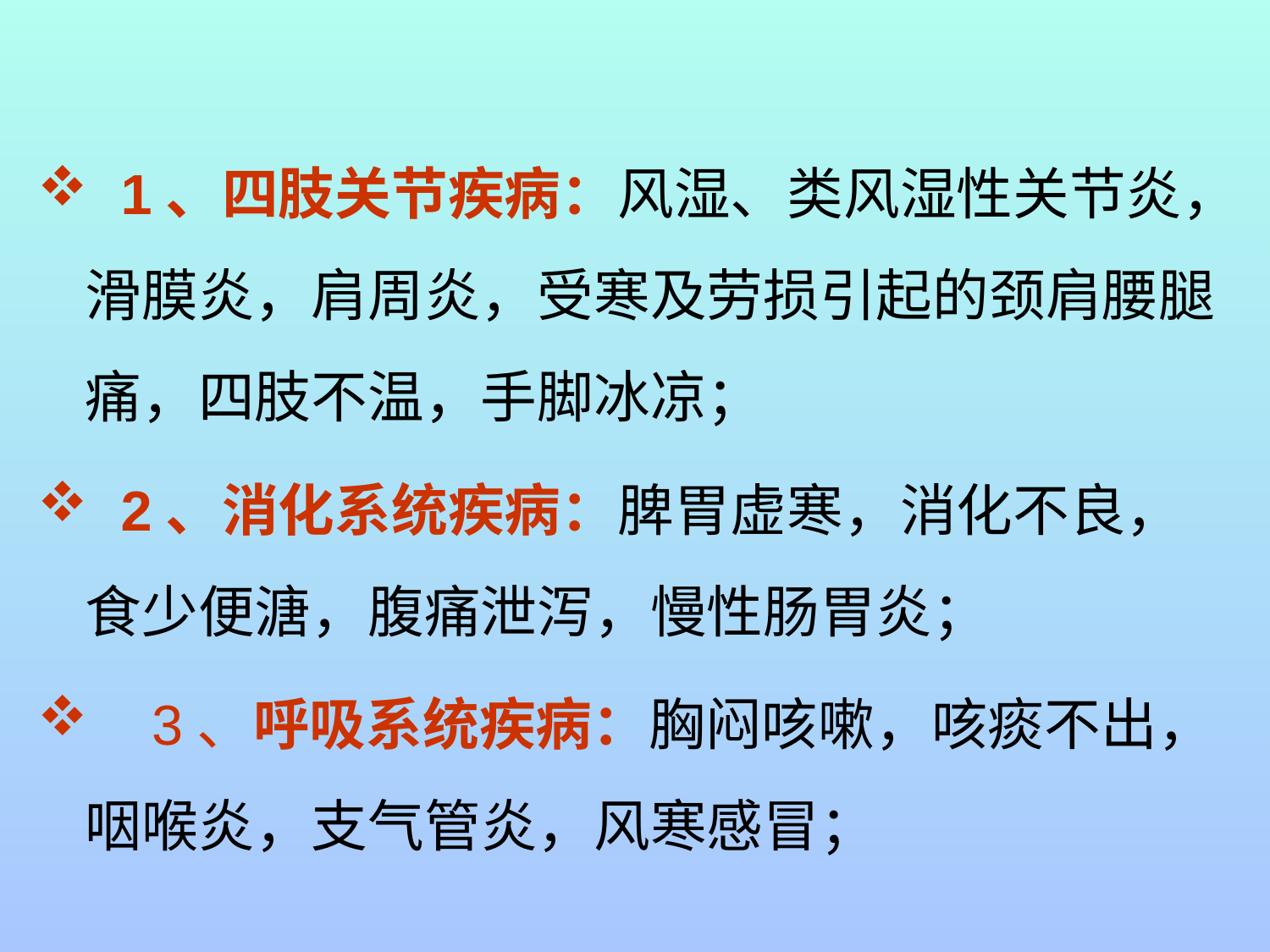

1、四肢关节疾病：风湿、类风湿性关节炎，滑膜炎，肩周炎，受寒及劳损引起的颈肩腰腿痛，四肢不温，手脚冰凉；
  2、消化系统疾病：脾胃虚寒，消化不良，食少便溏，腹痛泄泻，慢性肠胃炎；
    3、呼吸系统疾病：胸闷咳嗽，咳痰不出，咽喉炎，支气管炎，风寒感冒；